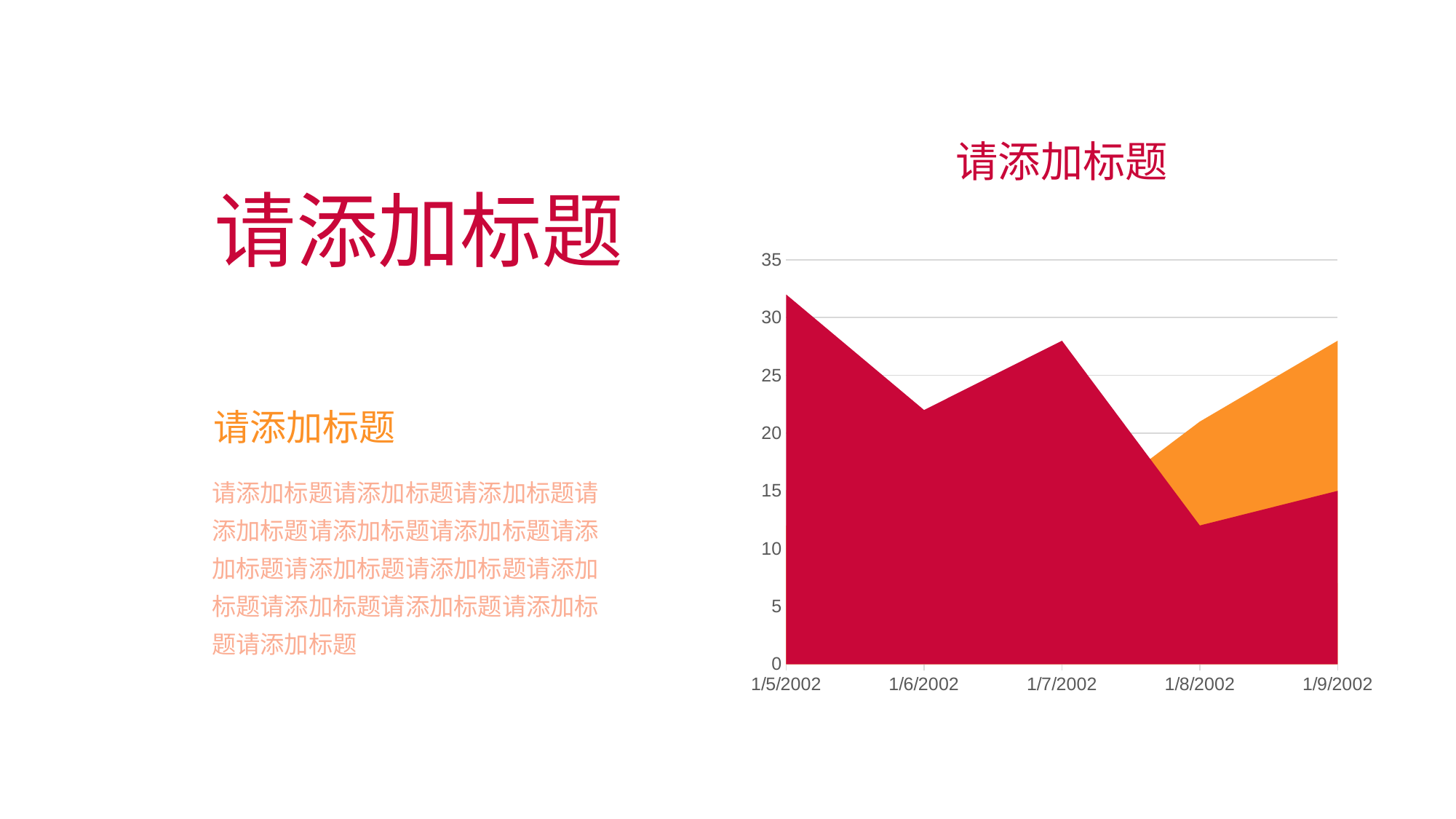

请添加标题
请添加标题

### Chart

| Category | 系列 1 | 系列 2 | 系列3 |
|---|---|---|---|
| 37261 | 32.0 | 12.0 | 15.0 |
| 37262 | 22.0 | 12.0 | 20.0 |
| 37263 | 28.0 | 12.0 | 11.0 |
| 37264 | 12.0 | 21.0 | 14.0 |
| 37265 | 15.0 | 28.0 | 7.0 |
请添加标题
请添加标题请添加标题请添加标题请添加标题请添加标题请添加标题请添加标题请添加标题请添加标题请添加标题请添加标题请添加标题请添加标题请添加标题